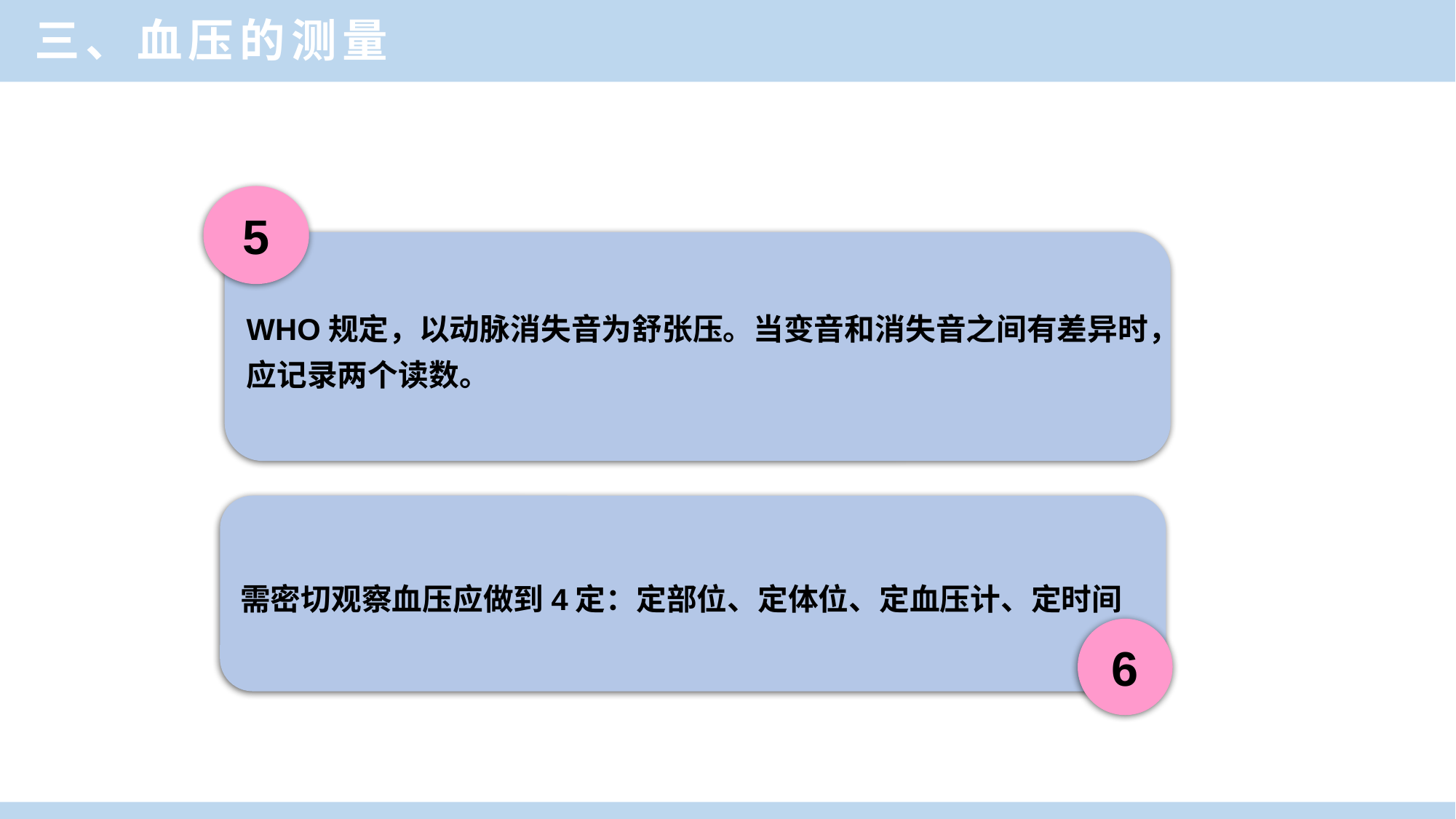

三、血压的测量
5
WHO规定，以动脉消失音为舒张压。当变音和消失音之间有差异时，应记录两个读数。
需密切观察血压应做到4定：定部位、定体位、定血压计、定时间
6